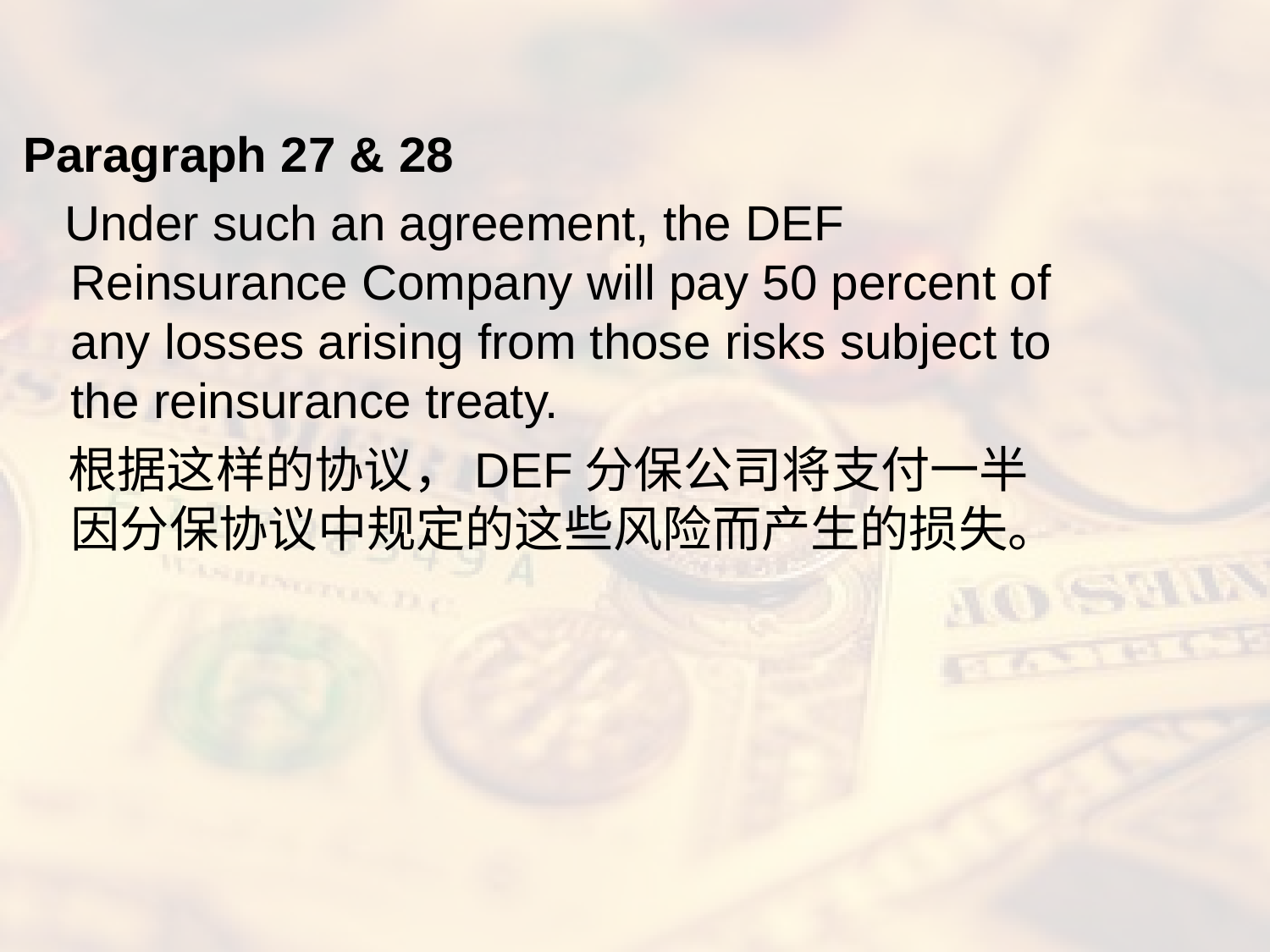

#
Paragraph 27 & 28
   Under such an agreement, the DEF Reinsurance Company will pay 50 percent of any losses arising from those risks subject to the reinsurance treaty.
   根据这样的协议，DEF分保公司将支付一半因分保协议中规定的这些风险而产生的损失。